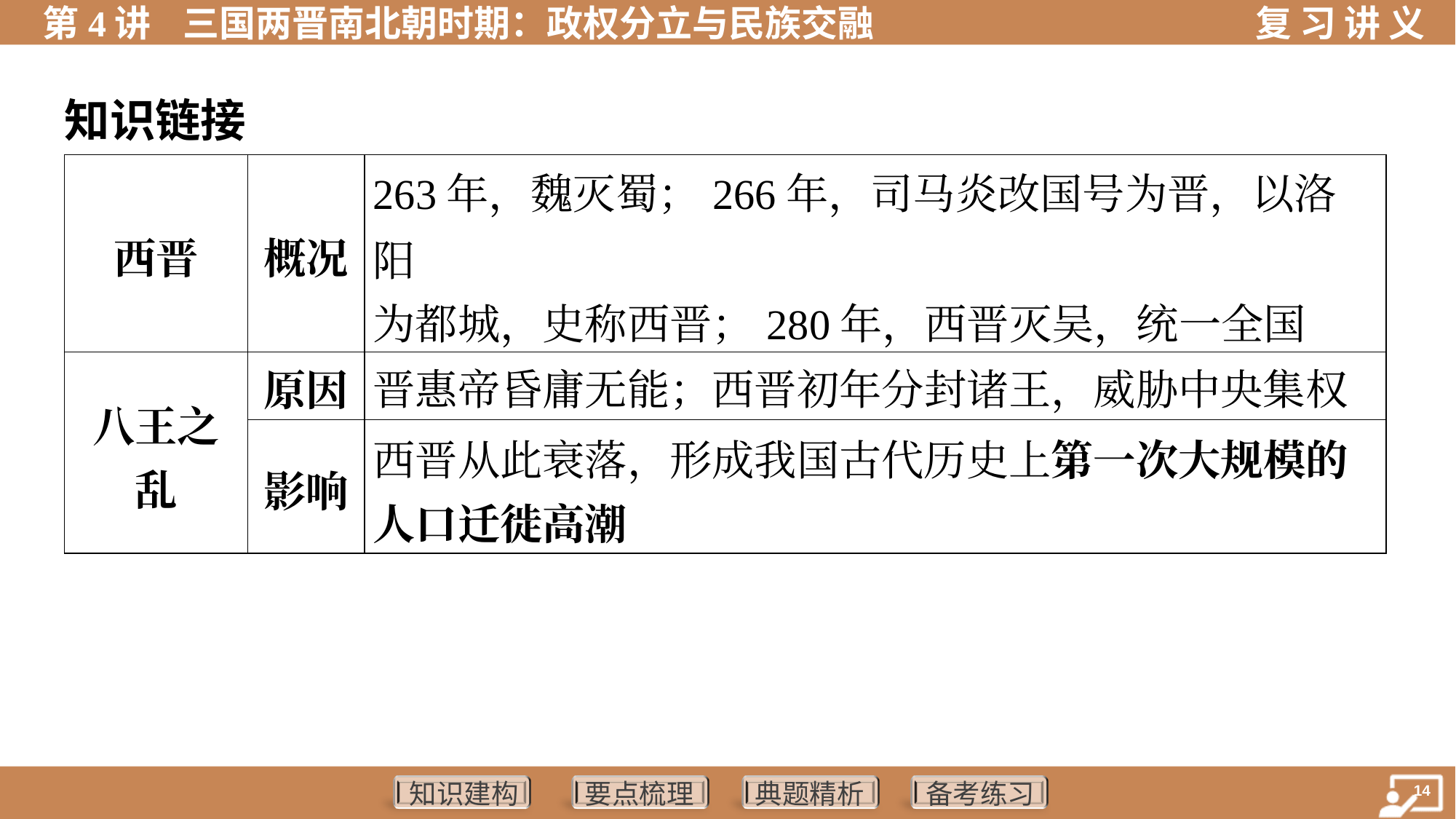

知识链接
| 西晋 | 概况 | 263年，魏灭蜀；266年，司马炎改国号为晋，以洛阳 为都城，史称西晋；280年，西晋灭吴，统一全国 |
| --- | --- | --- |
| 八王之 乱 | 原因 | 晋惠帝昏庸无能；西晋初年分封诸王，威胁中央集权 |
|  | 影响 | 西晋从此衰落，形成我国古代历史上第一次大规模的 人口迁徙高潮 |